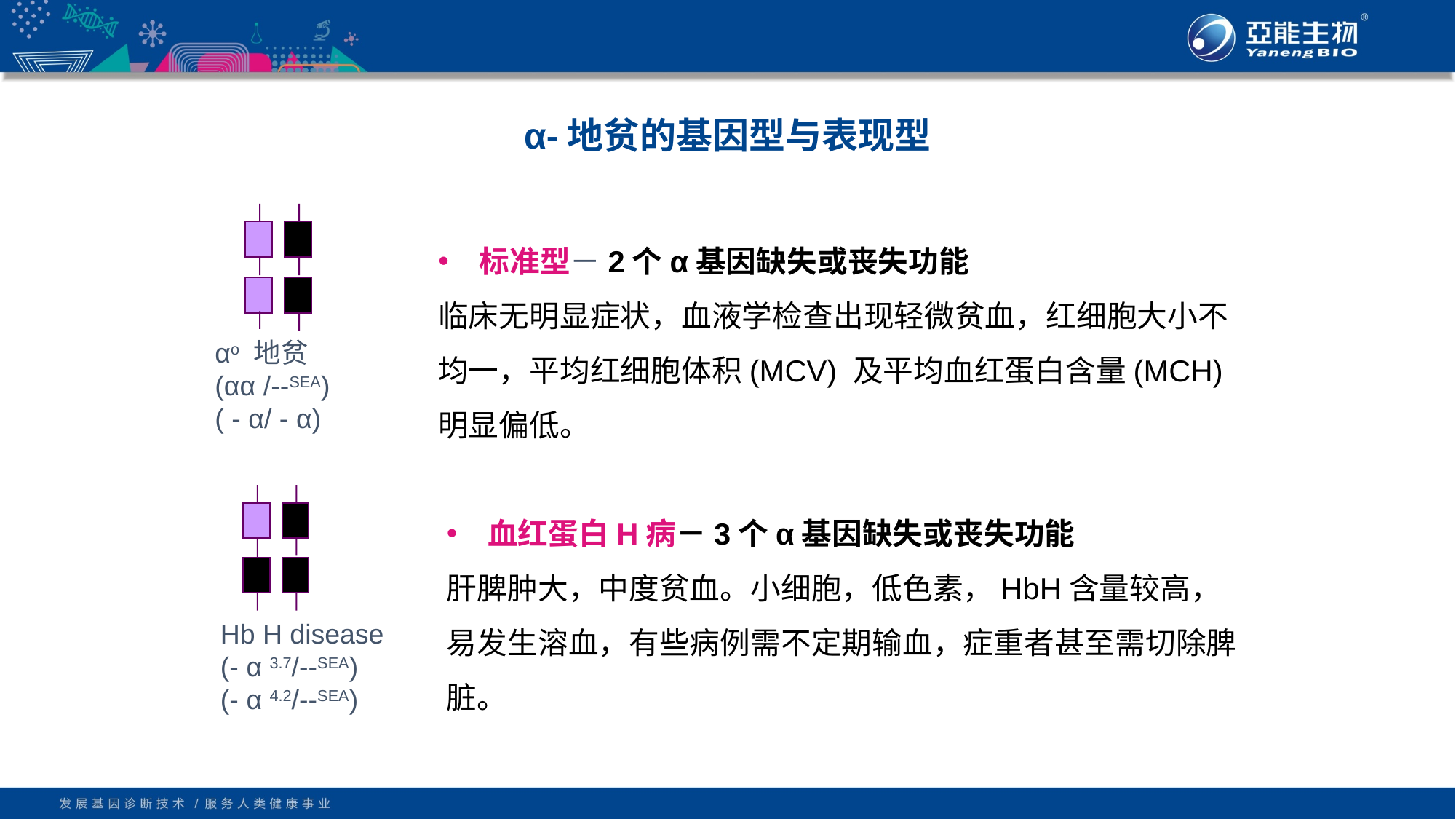

α-地贫的基因型与表现型

αo 地贫
(αα /--SEA)
( - α/ - α)
标准型－2个α基因缺失或丧失功能
临床无明显症状，血液学检查出现轻微贫血，红细胞大小不均一，平均红细胞体积(MCV) 及平均血红蛋白含量(MCH)明显偏低。

Hb H disease
(- α 3.7/--SEA)
(- α 4.2/--SEA)
血红蛋白H病－3个α基因缺失或丧失功能
肝脾肿大，中度贫血。小细胞，低色素，HbH含量较高，易发生溶血，有些病例需不定期输血，症重者甚至需切除脾脏。